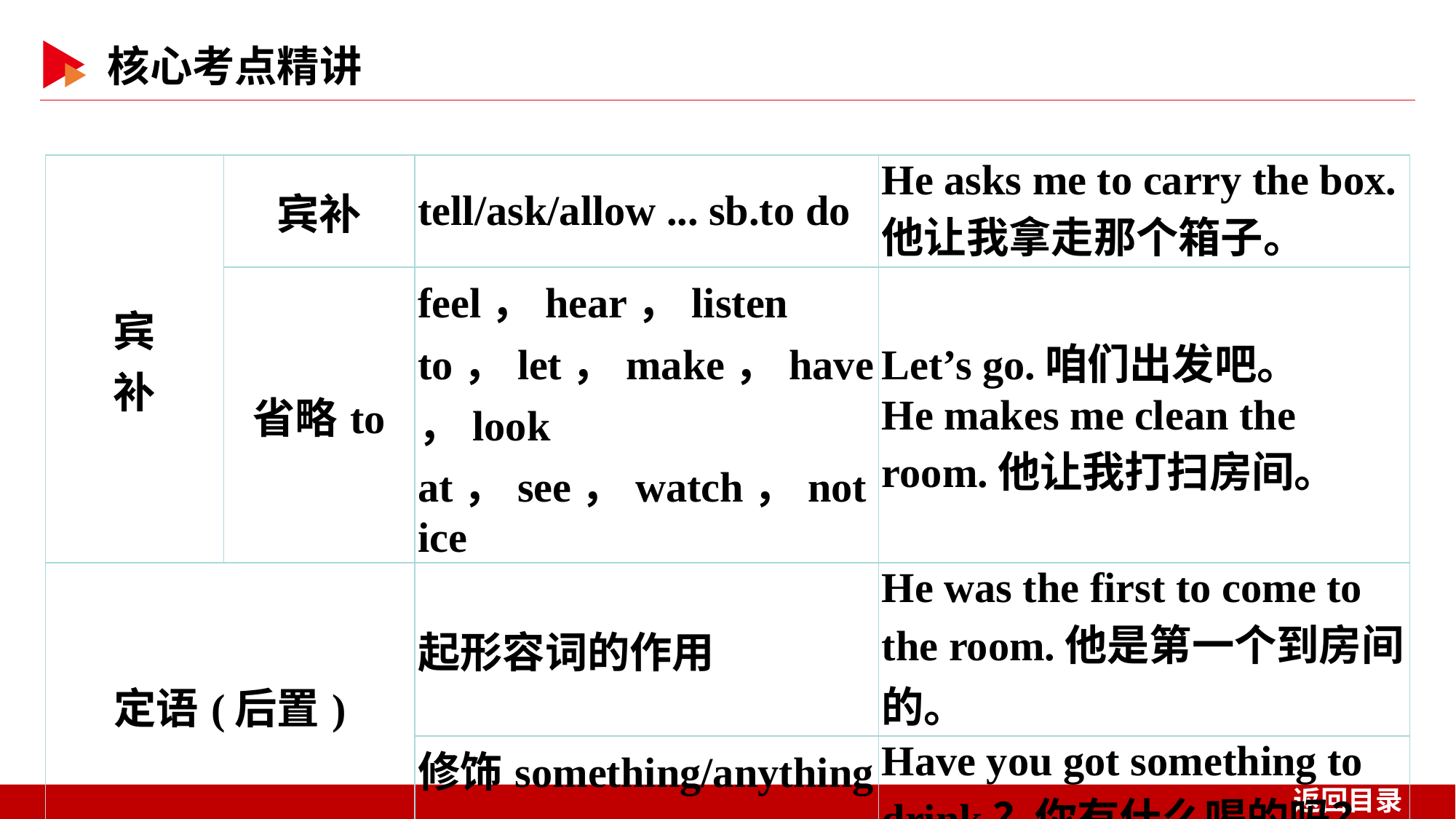

| 宾 补 | 宾补 | tell/ask/allow ... sb.to do | He asks me to carry the box.他让我拿走那个箱子。 |
| --- | --- | --- | --- |
|  | 省略to | feel，hear，listen to，let，make，have，look at，see，watch，notice | Let’s go.咱们出发吧。 He makes me clean the room.他让我打扫房间。 |
| 定语(后置) |  | 起形容词的作用 | He was the first to come to the room.他是第一个到房间的。 |
|  |  | 修饰something/anything ... | Have you got something to drink？你有什么喝的吗？ |